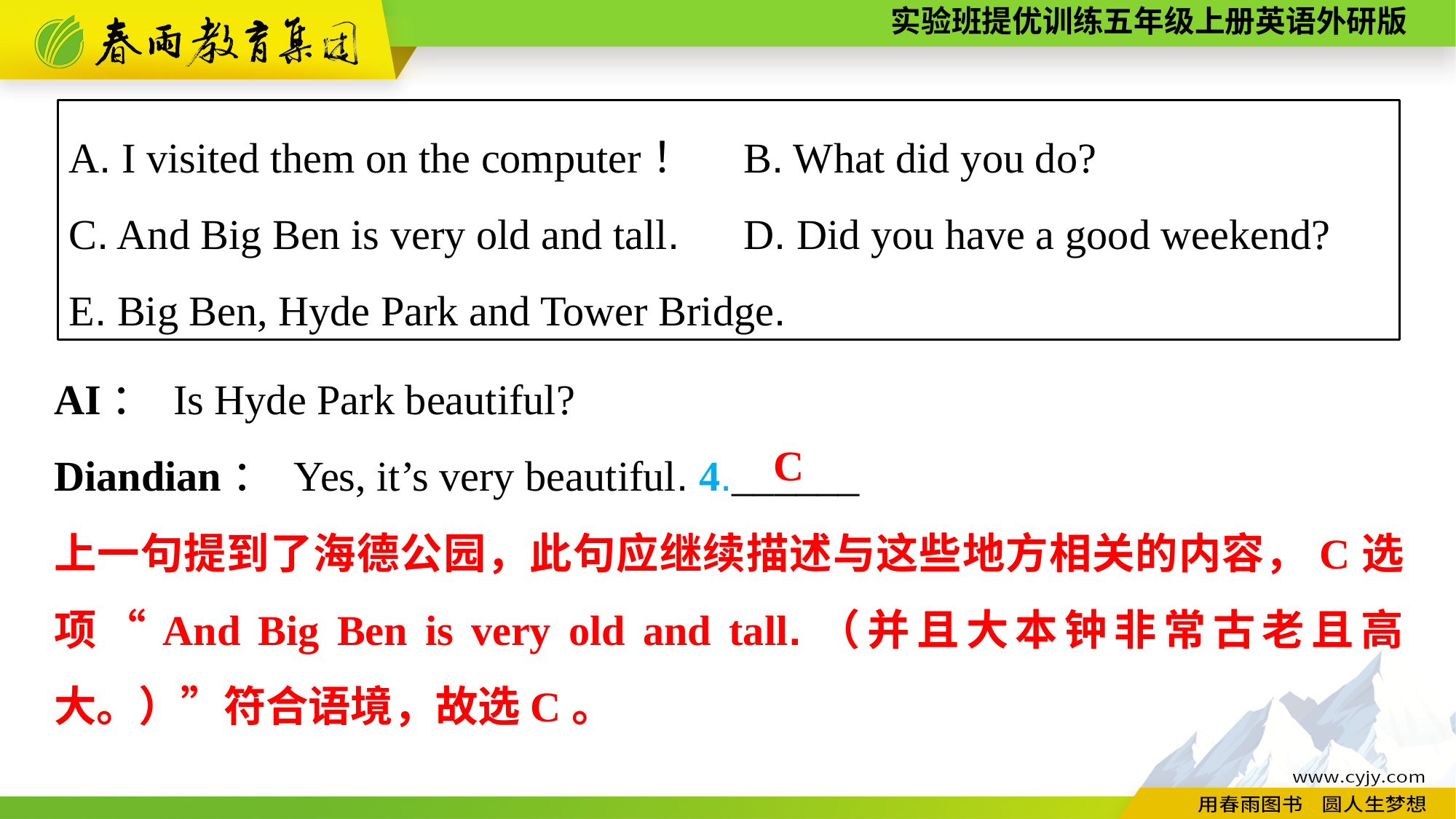

A. I visited them on the computer！	B. What did you do?
C. And Big Ben is very old and tall. 	D. Did you have a good weekend?
E. Big Ben, Hyde Park and Tower Bridge.
AI： Is Hyde Park beautiful?
Diandian： Yes, it’s very beautiful. 4.______
C
上一句提到了海德公园，此句应继续描述与这些地方相关的内容，C选项“And Big Ben is very old and tall.（并且大本钟非常古老且高大。）”符合语境，故选C。